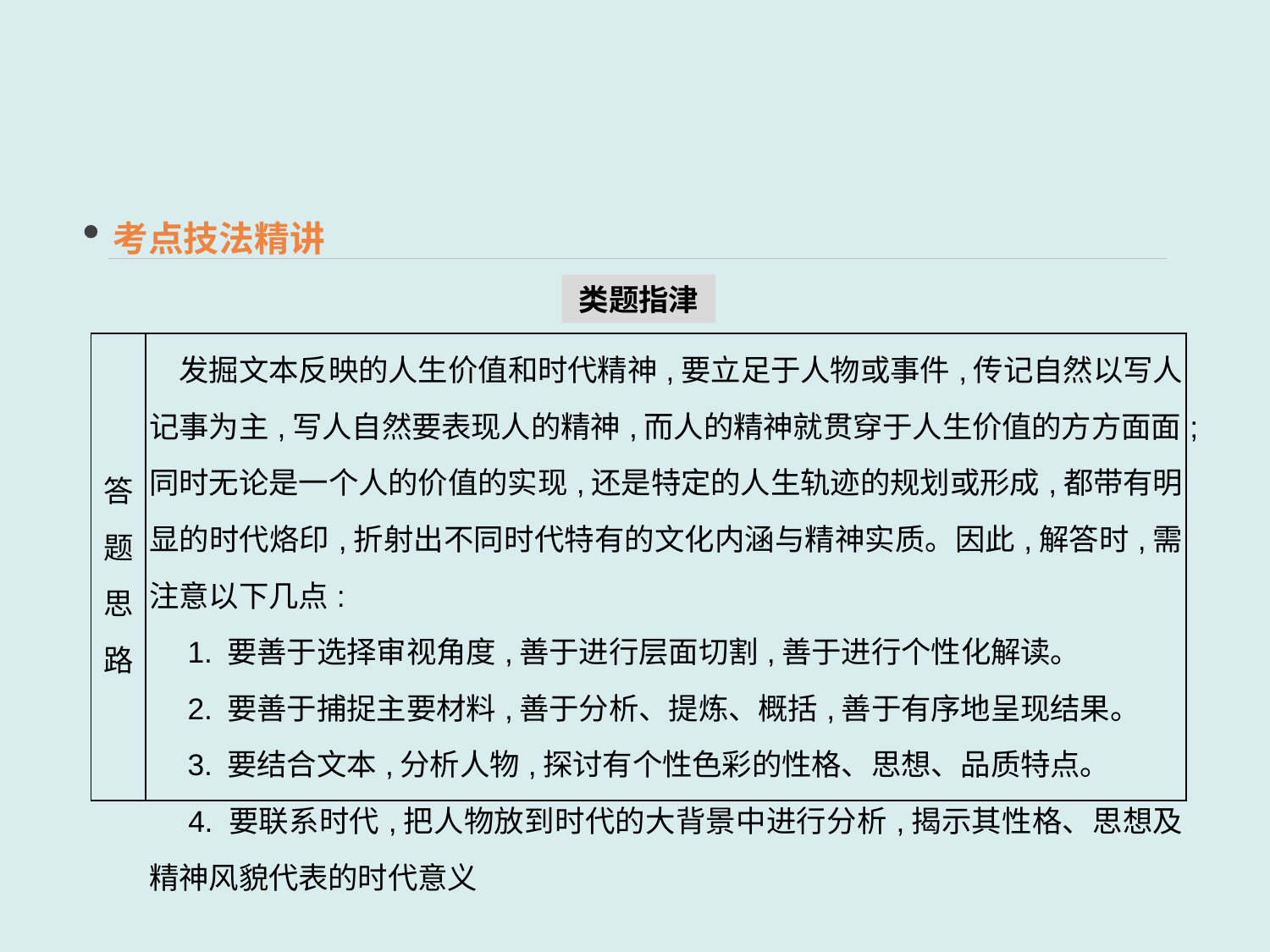

考点技法精讲

类题指津
| 答题 思路 | 发掘文本反映的人生价值和时代精神,要立足于人物或事件,传记自然以写人记事为主,写人自然要表现人的精神,而人的精神就贯穿于人生价值的方方面面;同时无论是一个人的价值的实现,还是特定的人生轨迹的规划或形成,都带有明显的时代烙印,折射出不同时代特有的文化内涵与精神实质。因此,解答时,需注意以下几点: 　1. 要善于选择审视角度,善于进行层面切割,善于进行个性化解读。 　2. 要善于捕捉主要材料,善于分析、提炼、概括,善于有序地呈现结果。 　3. 要结合文本,分析人物,探讨有个性色彩的性格、思想、品质特点。 　4. 要联系时代,把人物放到时代的大背景中进行分析,揭示其性格、思想及精神风貌代表的时代意义 |
| --- | --- |